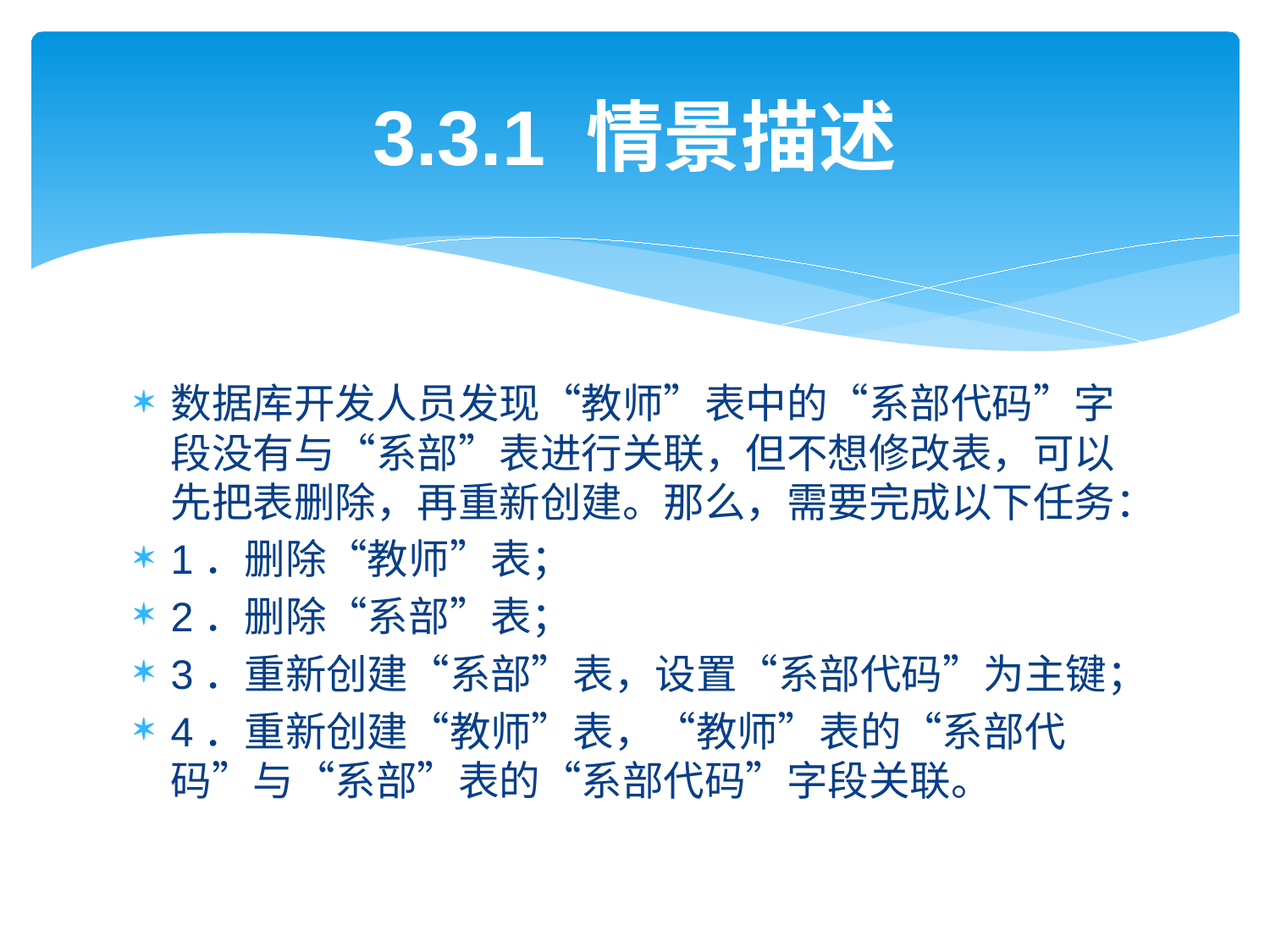

# 3.3.1 情景描述
数据库开发人员发现“教师”表中的“系部代码”字段没有与“系部”表进行关联，但不想修改表，可以先把表删除，再重新创建。那么，需要完成以下任务：
1．删除“教师”表；
2．删除“系部”表；
3．重新创建“系部”表，设置“系部代码”为主键；
4．重新创建“教师”表，“教师”表的“系部代码”与“系部”表的“系部代码”字段关联。